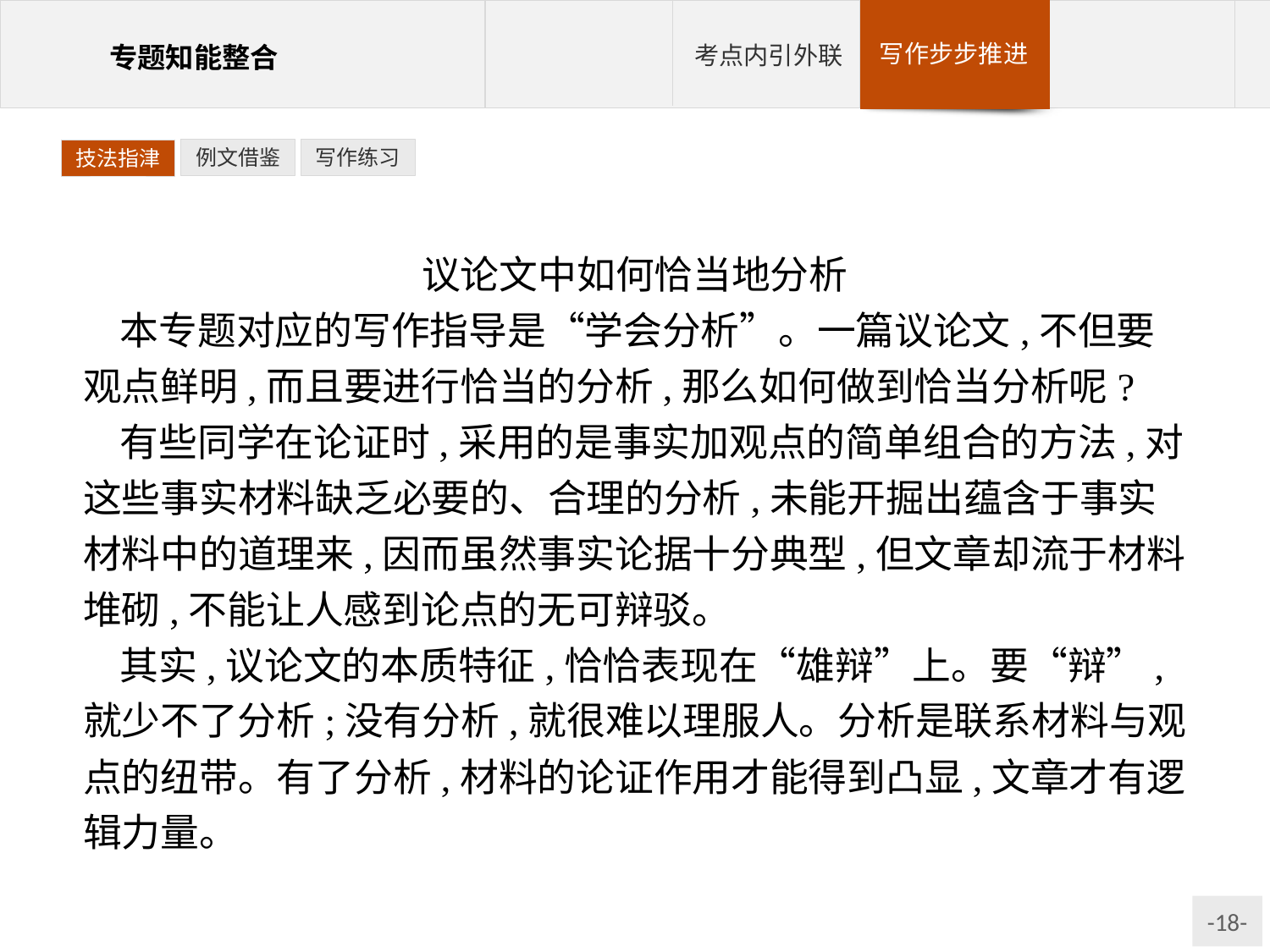

例文借鉴
写作练习
技法指津
议论文中如何恰当地分析
本专题对应的写作指导是“学会分析”。一篇议论文,不但要观点鲜明,而且要进行恰当的分析,那么如何做到恰当分析呢?
有些同学在论证时,采用的是事实加观点的简单组合的方法,对这些事实材料缺乏必要的、合理的分析,未能开掘出蕴含于事实材料中的道理来,因而虽然事实论据十分典型,但文章却流于材料堆砌,不能让人感到论点的无可辩驳。
其实,议论文的本质特征,恰恰表现在“雄辩”上。要“辩”,就少不了分析;没有分析,就很难以理服人。分析是联系材料与观点的纽带。有了分析,材料的论证作用才能得到凸显,文章才有逻辑力量。